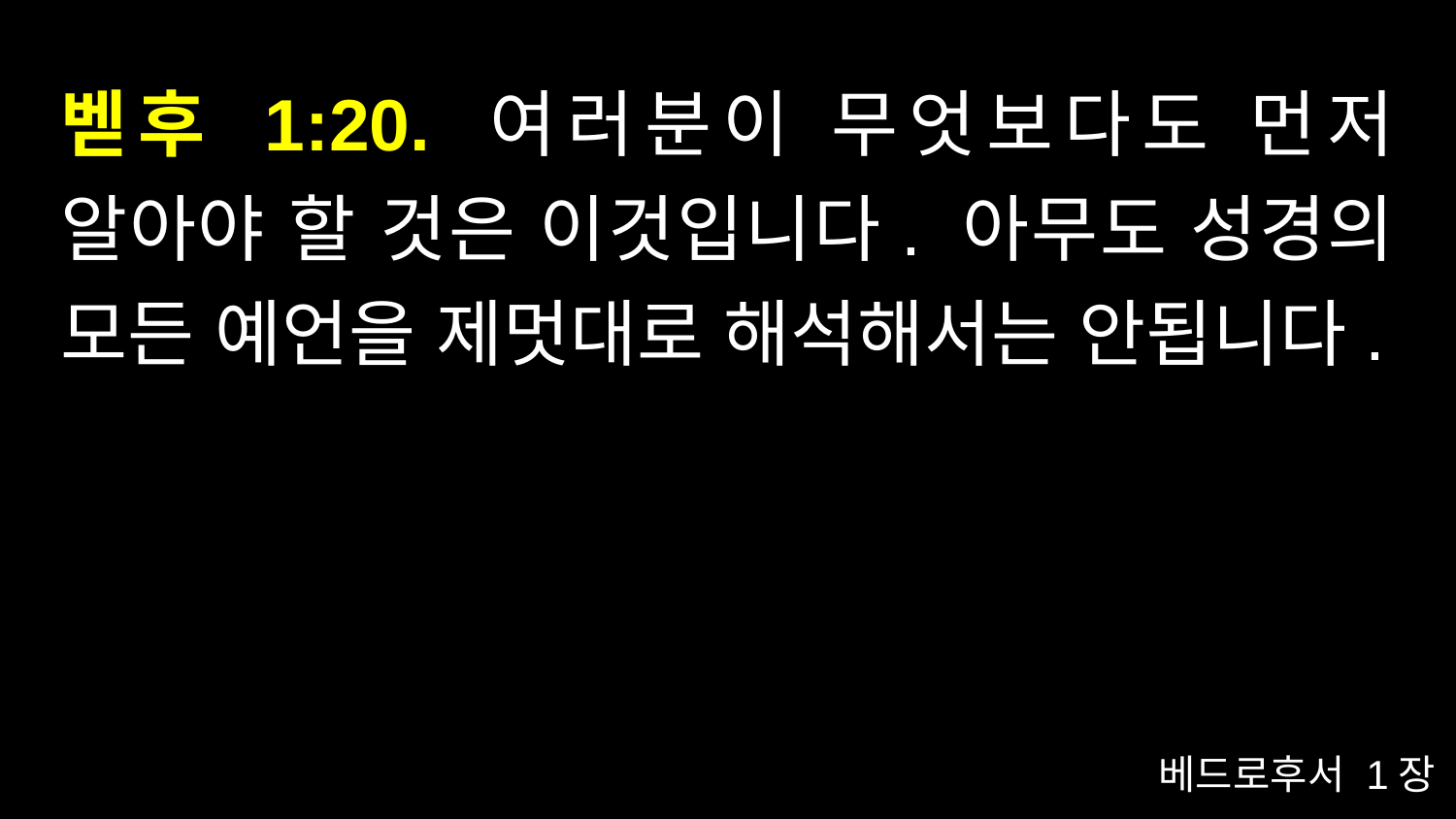

# 벧후 1:20. 여러분이 무엇보다도 먼저 알아야 할 것은 이것입니다. 아무도 성경의 모든 예언을 제멋대로 해석해서는 안됩니다.
베드로후서 1장